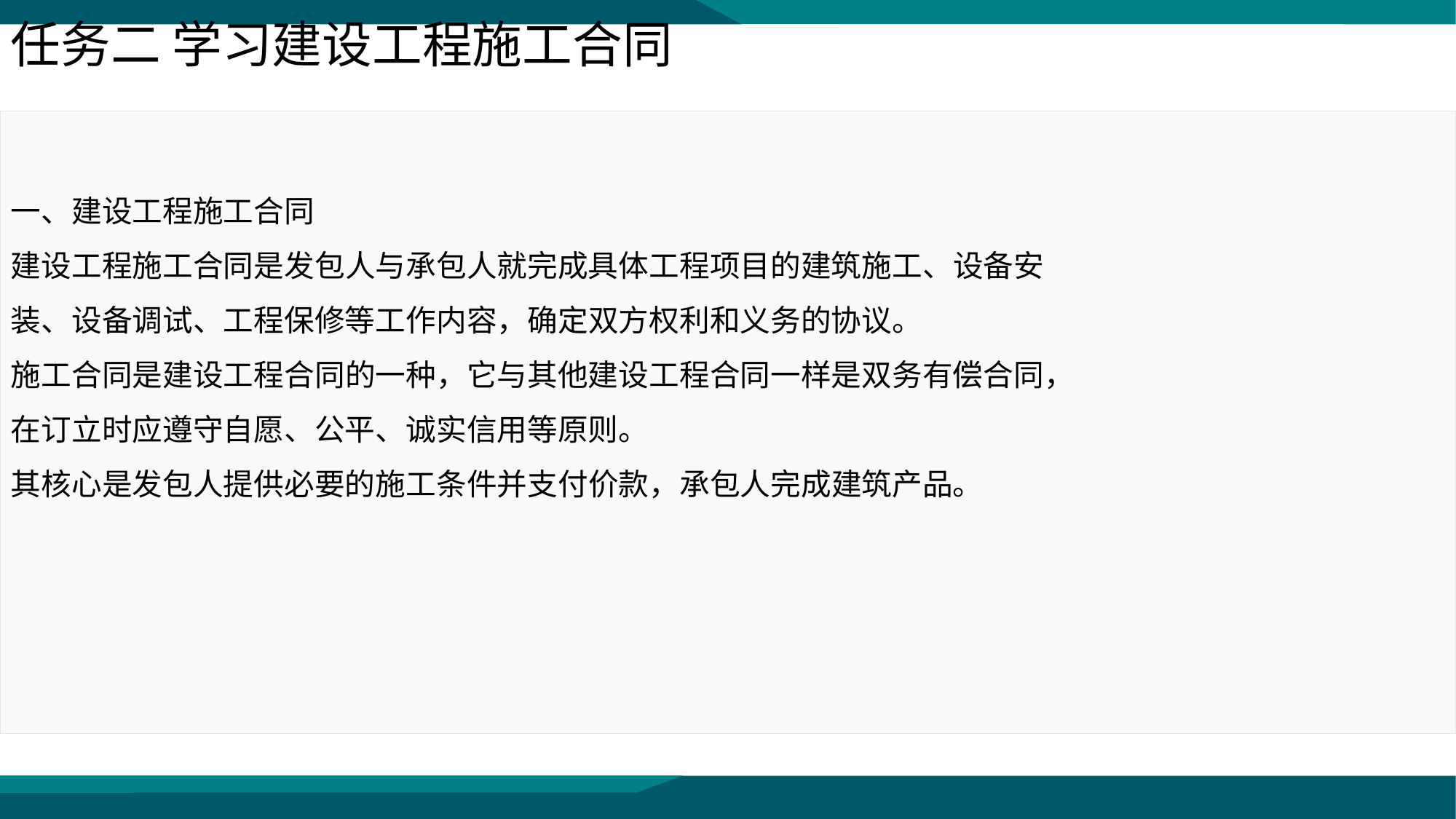

任务二 学习建设工程施工合同
一、建设工程施工合同
建设工程施工合同是发包人与承包人就完成具体工程项目的建筑施工、设备安装、设备调试、工程保修等工作内容，确定双方权利和义务的协议。
施工合同是建设工程合同的一种，它与其他建设工程合同一样是双务有偿合同，在订立时应遵守自愿、公平、诚实信用等原则。
其核心是发包人提供必要的施工条件并支付价款，承包人完成建筑产品。